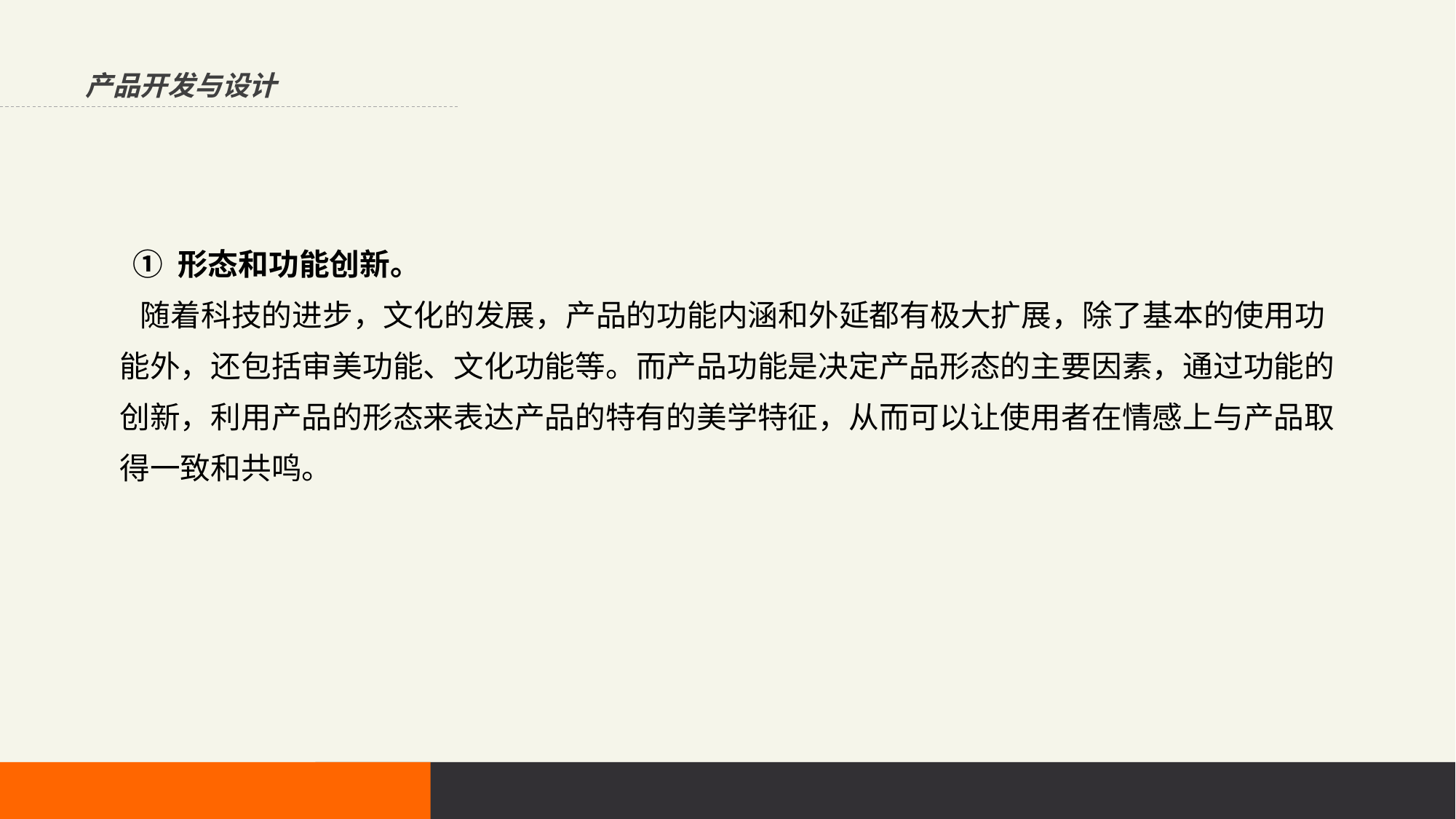

产品开发与设计
  ① 形态和功能创新。
  随着科技的进步，文化的发展，产品的功能内涵和外延都有极大扩展，除了基本的使用功能外，还包括审美功能、文化功能等。而产品功能是决定产品形态的主要因素，通过功能的创新，利用产品的形态来表达产品的特有的美学特征，从而可以让使用者在情感上与产品取得一致和共鸣。